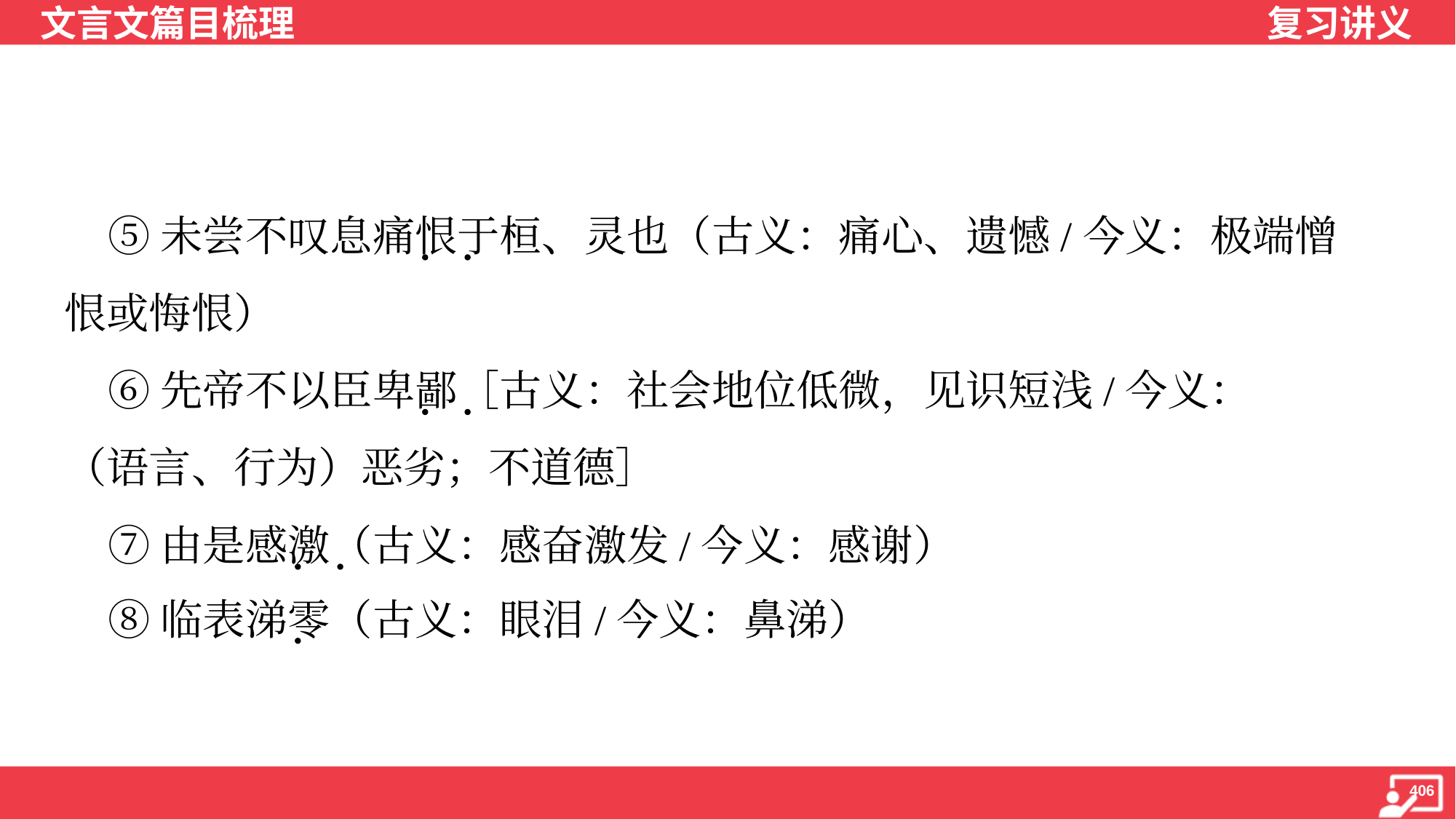

⑤未尝不叹息痛恨于桓、灵也（古义：痛心、遗憾/今义：极端憎
恨或悔恨）
    ⑥先帝不以臣卑鄙［古义：社会地位低微，见识短浅/今义：
（语言、行为）恶劣；不道德］
    ⑦由是感激（古义：感奋激发/今义：感谢）
    ⑧临表涕零（古义：眼泪/今义：鼻涕）